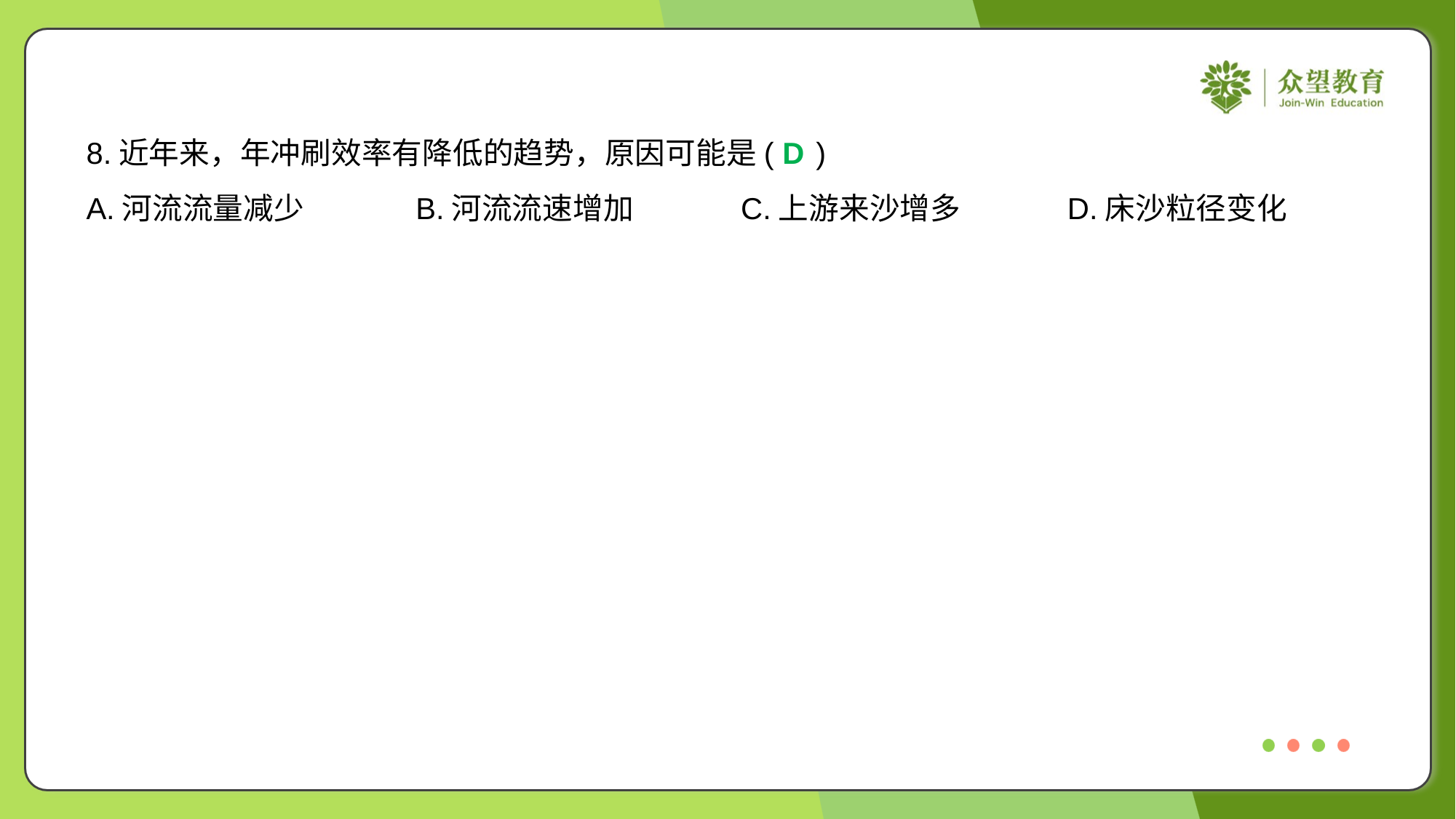

8.近年来，年冲刷效率有降低的趋势，原因可能是(     )
D
A.河流流量减少	B.河流流速增加	C.上游来沙增多	D.床沙粒径变化